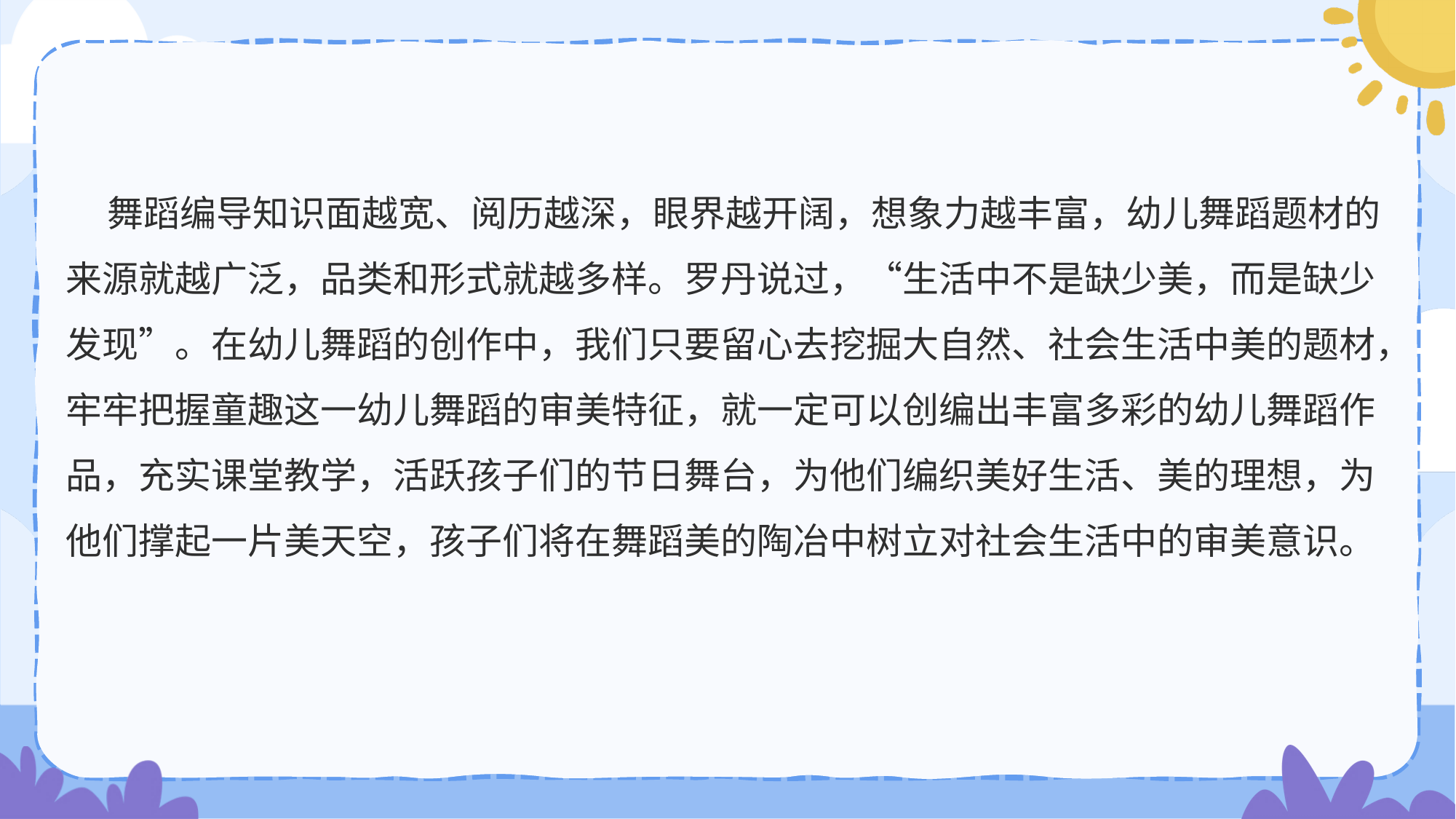

舞蹈编导知识面越宽、阅历越深，眼界越开阔，想象力越丰富，幼儿舞蹈题材的来源就越广泛，品类和形式就越多样。罗丹说过，“生活中不是缺少美，而是缺少发现”。在幼儿舞蹈的创作中，我们只要留心去挖掘大自然、社会生活中美的题材，牢牢把握童趣这一幼儿舞蹈的审美特征，就一定可以创编出丰富多彩的幼儿舞蹈作品，充实课堂教学，活跃孩子们的节日舞台，为他们编织美好生活、美的理想，为他们撑起一片美天空，孩子们将在舞蹈美的陶冶中树立对社会生活中的审美意识。